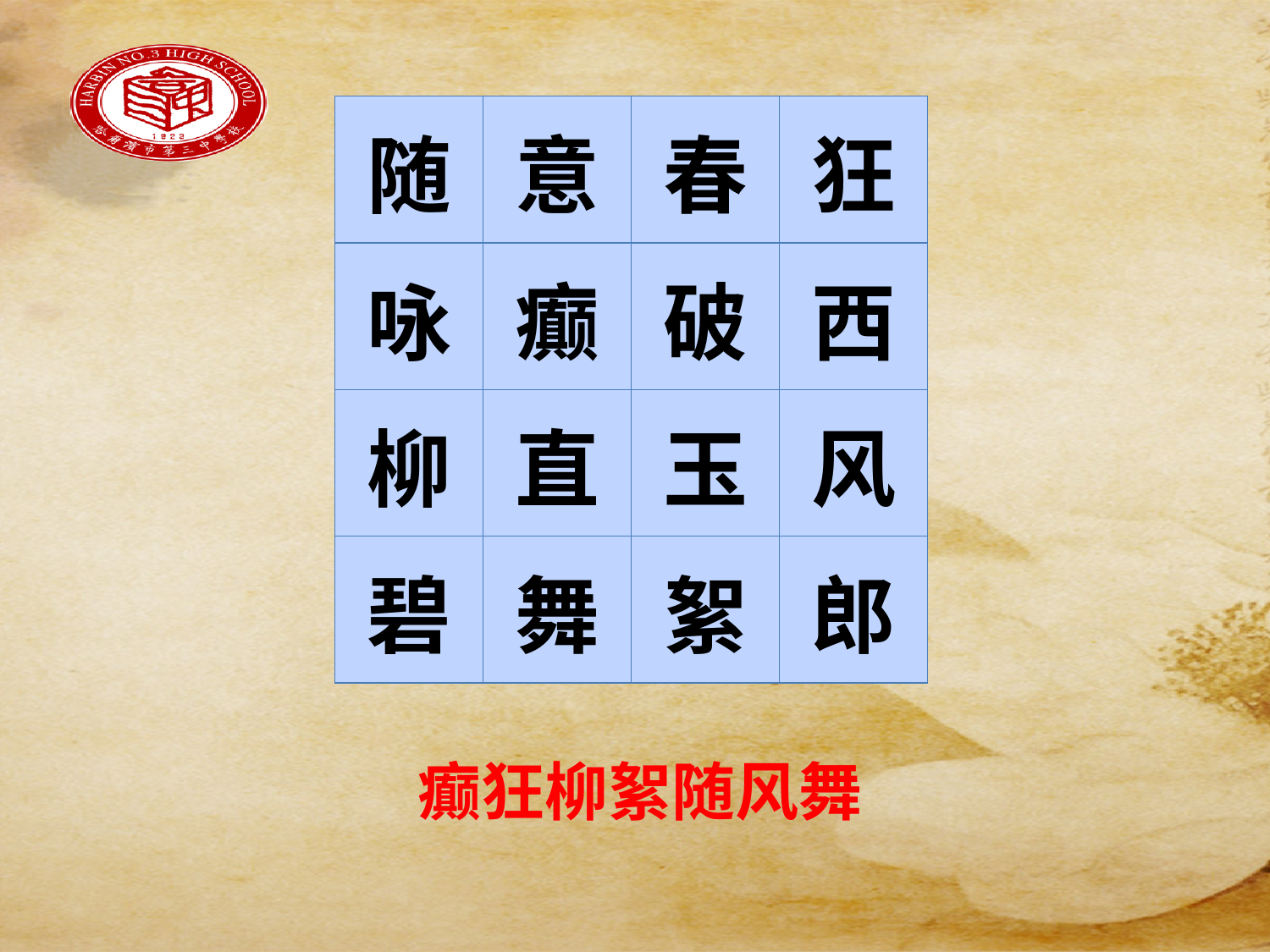

#
| 随 | 意 | 春 | 狂 |
| --- | --- | --- | --- |
| 咏 | 癫 | 破 | 西 |
| 柳 | 直 | 玉 | 风 |
| 碧 | 舞 | 絮 | 郎 |
癫狂柳絮随风舞